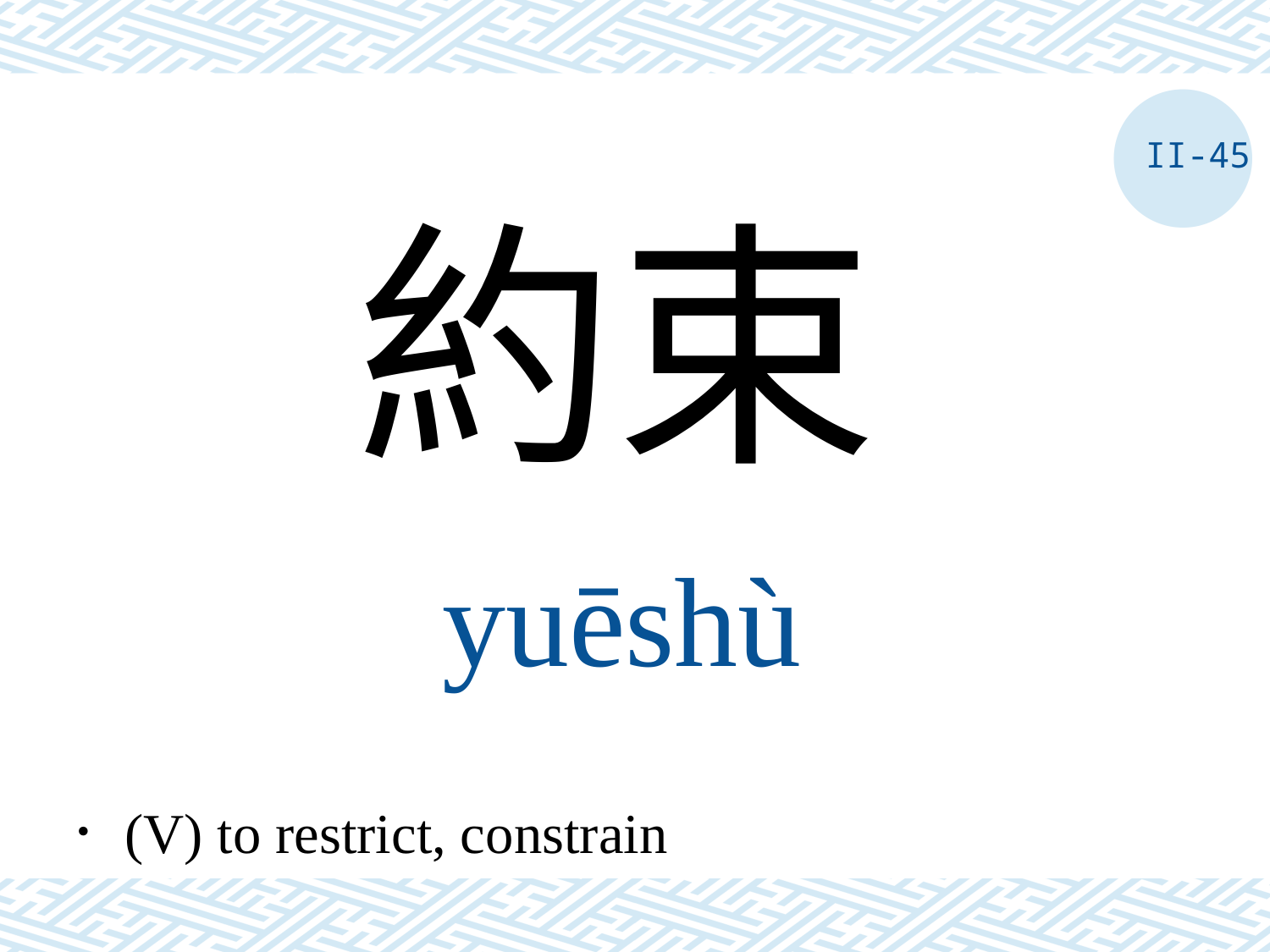

II-45

約束
yuēshù
．(V) to restrict, constrain